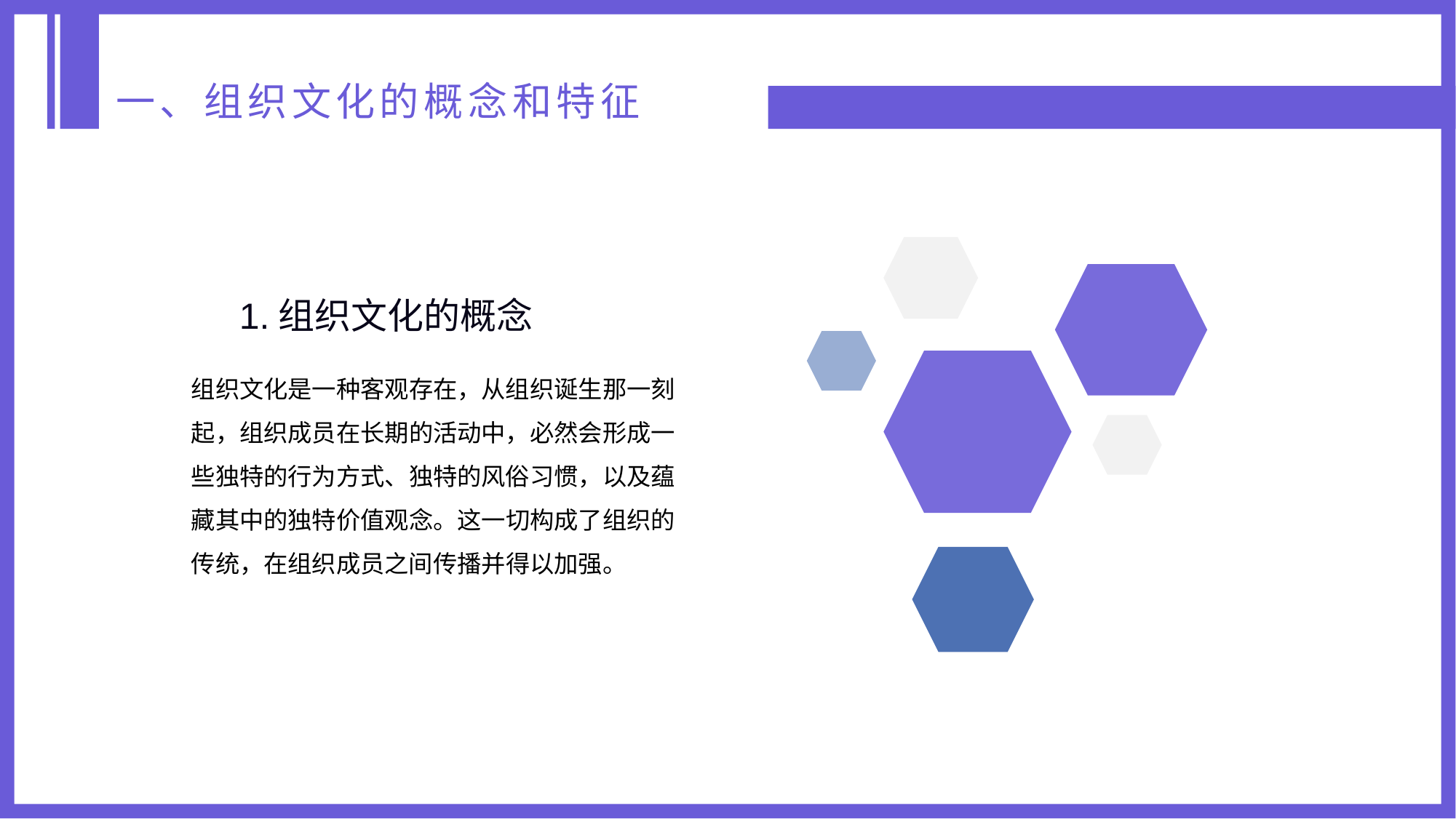

一、组织文化的概念和特征

1.组织文化的概念
组织文化是一种客观存在，从组织诞生那一刻起，组织成员在长期的活动中，必然会形成一些独特的行为方式、独特的风俗习惯，以及蕴藏其中的独特价值观念。这一切构成了组织的传统，在组织成员之间传播并得以加强。